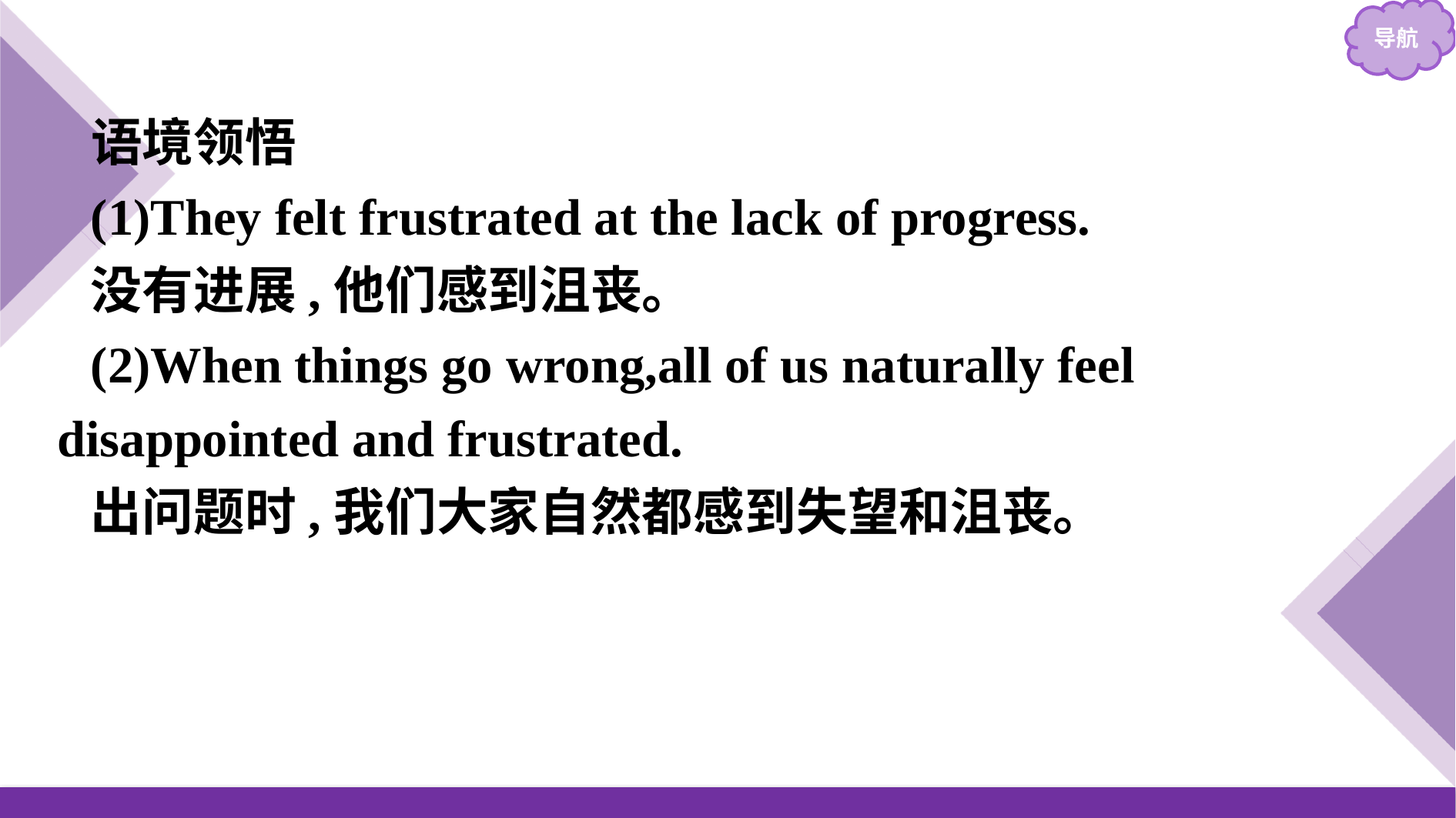

语境领悟
(1)They felt frustrated at the lack of progress.
没有进展,他们感到沮丧。
(2)When things go wrong,all of us naturally feel disappointed and frustrated.
出问题时,我们大家自然都感到失望和沮丧。